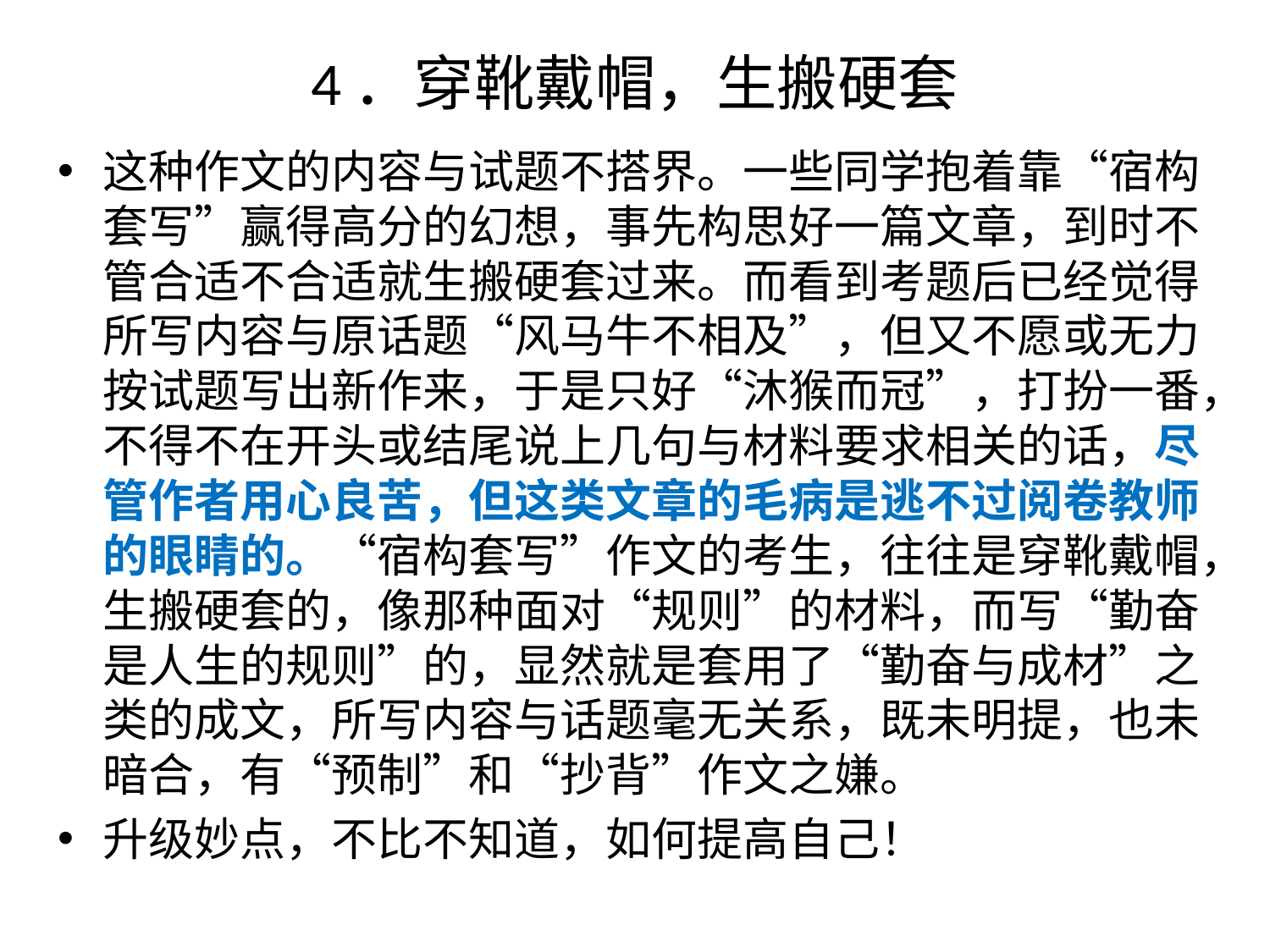

# 4．穿靴戴帽，生搬硬套
这种作文的内容与试题不搭界。一些同学抱着靠“宿构套写”赢得高分的幻想，事先构思好一篇文章，到时不管合适不合适就生搬硬套过来。而看到考题后已经觉得所写内容与原话题“风马牛不相及”，但又不愿或无力按试题写出新作来，于是只好“沐猴而冠”，打扮一番，不得不在开头或结尾说上几句与材料要求相关的话，尽管作者用心良苦，但这类文章的毛病是逃不过阅卷教师的眼睛的。“宿构套写”作文的考生，往往是穿靴戴帽，生搬硬套的，像那种面对“规则”的材料，而写“勤奋是人生的规则”的，显然就是套用了“勤奋与成材”之类的成文，所写内容与话题毫无关系，既未明提，也未暗合，有“预制”和“抄背”作文之嫌。
升级妙点，不比不知道，如何提高自己！